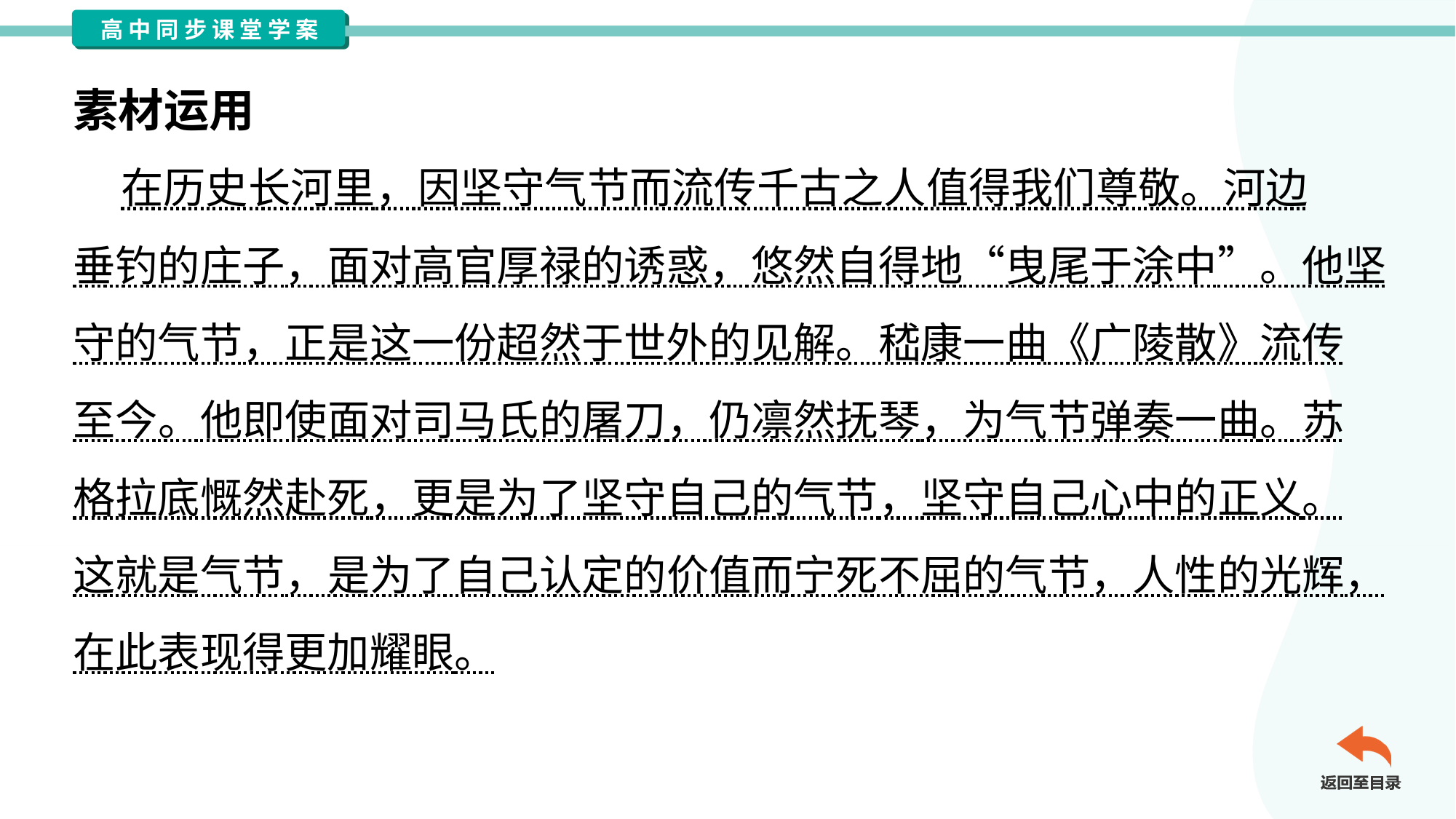

素材运用
    在历史长河里，因坚守气节而流传千古之人值得我们尊敬。河边
垂钓的庄子，面对高官厚禄的诱惑，悠然自得地“曳尾于涂中”。他坚
守的气节，正是这一份超然于世外的见解。嵇康一曲《广陵散》流传
至今。他即使面对司马氏的屠刀，仍凛然抚琴，为气节弹奏一曲。苏
格拉底慨然赴死，更是为了坚守自己的气节，坚守自己心中的正义。
这就是气节，是为了自己认定的价值而宁死不屈的气节，人性的光辉，
在此表现得更加耀眼。